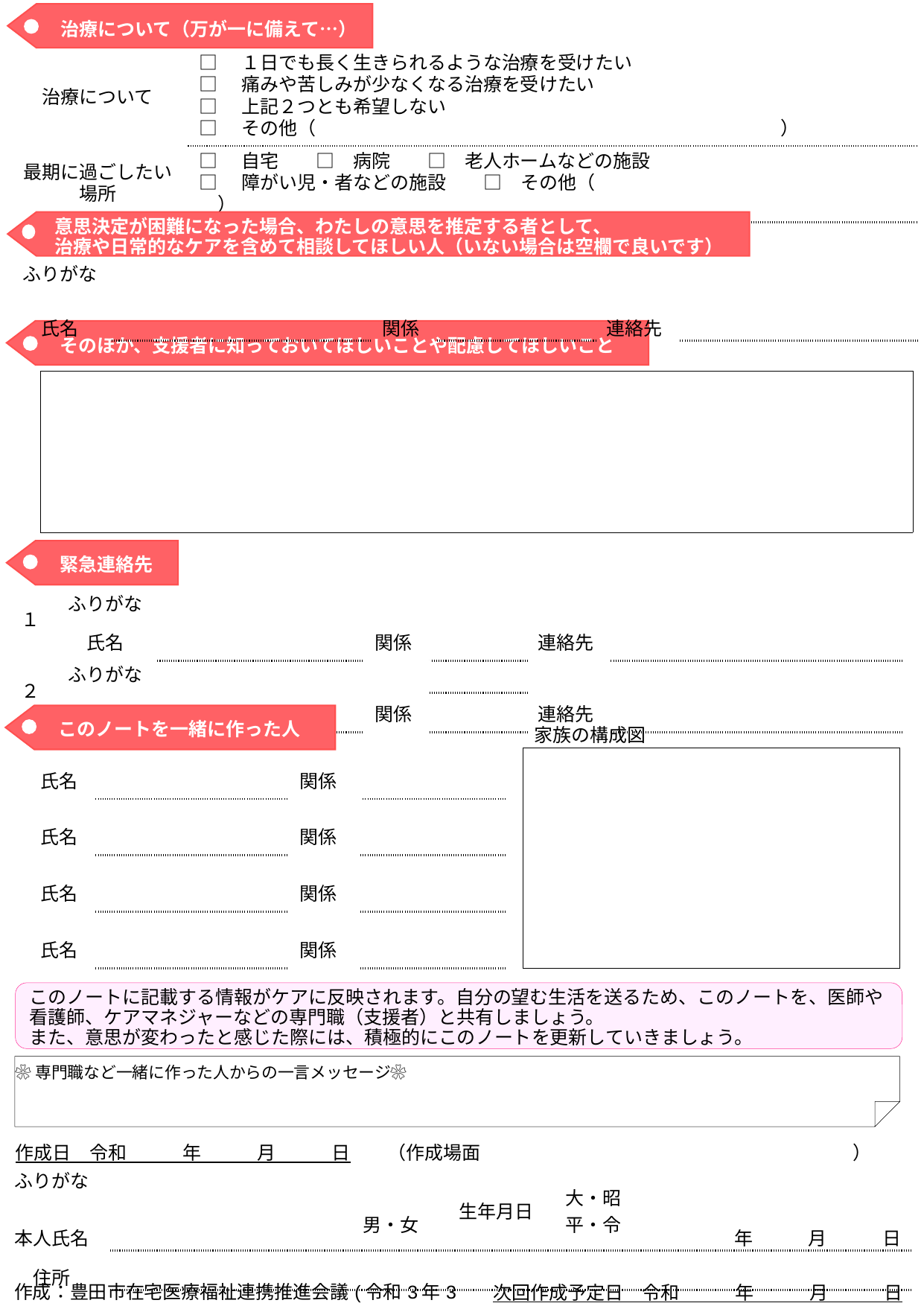

治療について（万が一に備えて…）
| 治療について | □　１日でも長く生きられるような治療を受けたい □　痛みや苦しみが少なくなる治療を受けたい □　上記２つとも希望しない □　その他（　　　　　　　　　　　　　　　　　　　　　　　　　） |
| --- | --- |
| 最期に過ごしたい場所 | □　自宅　　□　病院　　□　老人ホームなどの施設 □　障がい児・者などの施設　　□　その他（　　　　　　　　　　　　　　　　） |
意思決定が困難になった場合、わたしの意思を推定する者として、
治療や日常的なケアを含めて相談してほしい人（いない場合は空欄で良いです）

| ふりがな |  | 関係 |  | 連絡先 |  |
| --- | --- | --- | --- | --- | --- |
| 氏名 |  |  |  |  |  |
|  |  |  |  |  |  |

そのほか、支援者に知っておいてほしいことや配慮してほしいこと
|  |
| --- |

緊急連絡先
| １ | ふりがな |  | 関係 |  |  |  |
| --- | --- | --- | --- | --- | --- | --- |
|  | 氏名 |  |  |  | 連絡先 |  |
| ２ | ふりがな |  | 関係 |  |  |  |
|  | 氏名 |  |  |  | 連絡先 |  |

このノートを一緒に作った人
家族の構成図
| 氏名 |  | 関係 |  |
| --- | --- | --- | --- |
| 氏名 |  | 関係 |  |
| 氏名 |  | 関係 |  |
| 氏名 |  | 関係 |  |

このノートに記載する情報がケアに反映されます。自分の望む生活を送るため、このノートを、医師や看護師、ケアマネジャーなどの専門職（支援者）と共有しましょう。
また、意思が変わったと感じた際には、積極的にこのノートを更新していきましょう。

❀専門職など一緒に作った人からの一言メッセージ❀

| 作成日　令和　　　年　　　月　　　日　　（作成場面　　　　　　　　　　　　　　　　　　　　） |
| --- |
| ふりがな |  |  | 生年月日 | 大・昭 平・令 | 年　　　月　　　日 |
| --- | --- | --- | --- | --- | --- |
| 本人氏名 |  | 男・女 |  |  |  |
| 住所 |  |  |  |  |  |
| 次回作成予定日　令和　　　年　　　月　　　日 |
| --- |
| 作成：豊田市在宅医療福祉連携推進会議(令和3年3月) |
| --- |